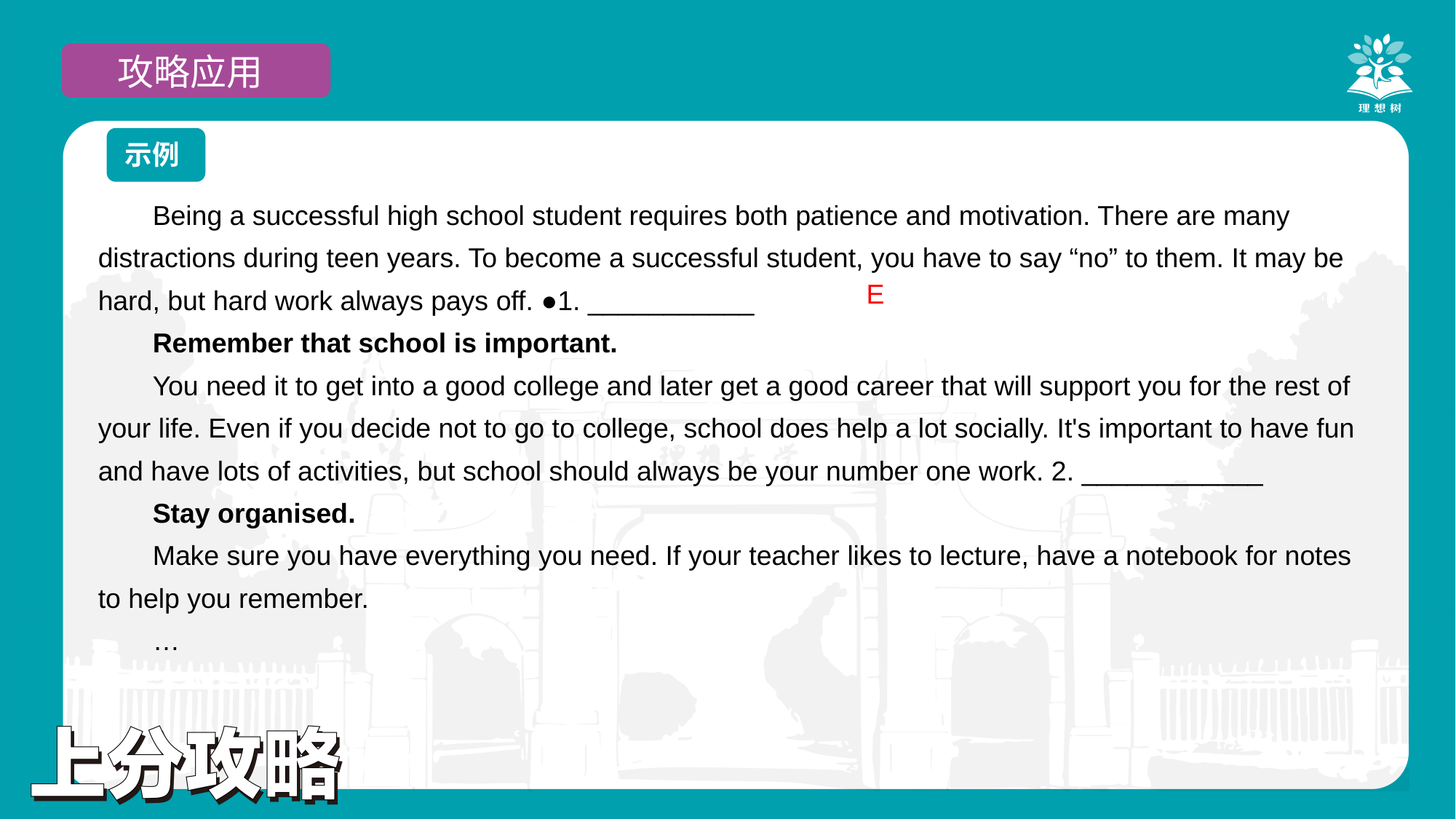

攻略应用

示例
Being a successful high school student requires both patience and motivation. There are many distractions during teen years. To become a successful student, you have to say “no” to them. It may be hard, but hard work always pays off. ●1. ___________
Remember that school is important.
You need it to get into a good college and later get a good career that will support you for the rest of your life. Even if you decide not to go to college, school does help a lot socially. It's important to have fun and have lots of activities, but school should always be your number one work. 2. ____________
Stay organised.
Make sure you have everything you need. If your teacher likes to lecture, have a notebook for notes to help you remember.
…
E